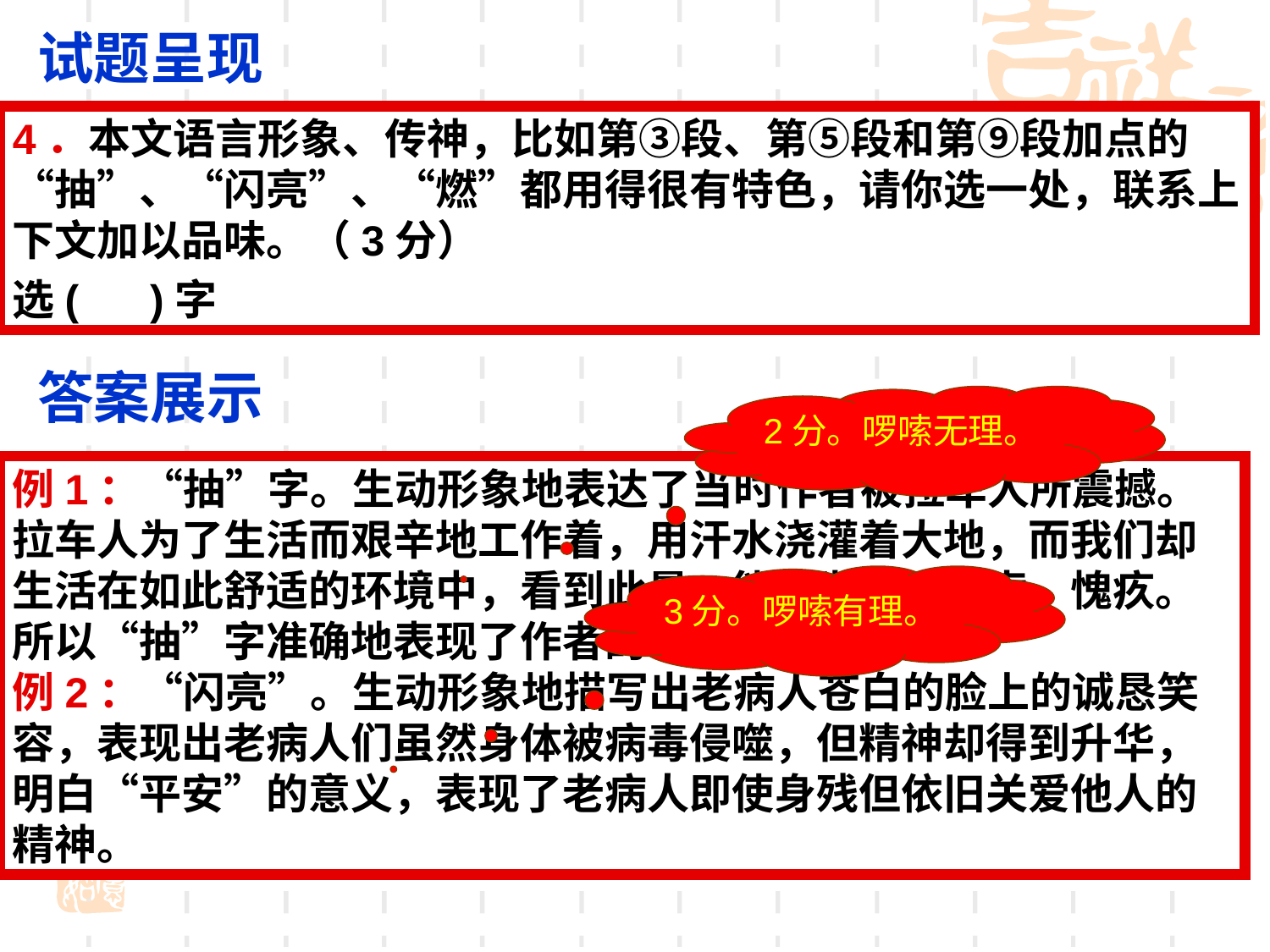

试题呈现
试题呈现
4．本文语言形象、传神，比如第③段、第⑤段和第⑨段加点的“抽”、“闪亮”、“燃”都用得很有特色，请你选一处，联系上下文加以品味。（3分）
选(      )字
答案展示
2分。啰嗦无理。
例1：“抽”字。生动形象地表达了当时作者被拉车人所震撼。拉车人为了生活而艰辛地工作着，用汗水浇灌着大地，而我们却生活在如此舒适的环境中，看到此景，能不为之而思索、愧疚。所以“抽”字准确地表现了作者的心理。
例2：“闪亮”。生动形象地描写出老病人苍白的脸上的诚恳笑容，表现出老病人们虽然身体被病毒侵噬，但精神却得到升华，明白“平安”的意义，表现了老病人即使身残但依旧关爱他人的精神。
3分。啰嗦有理。